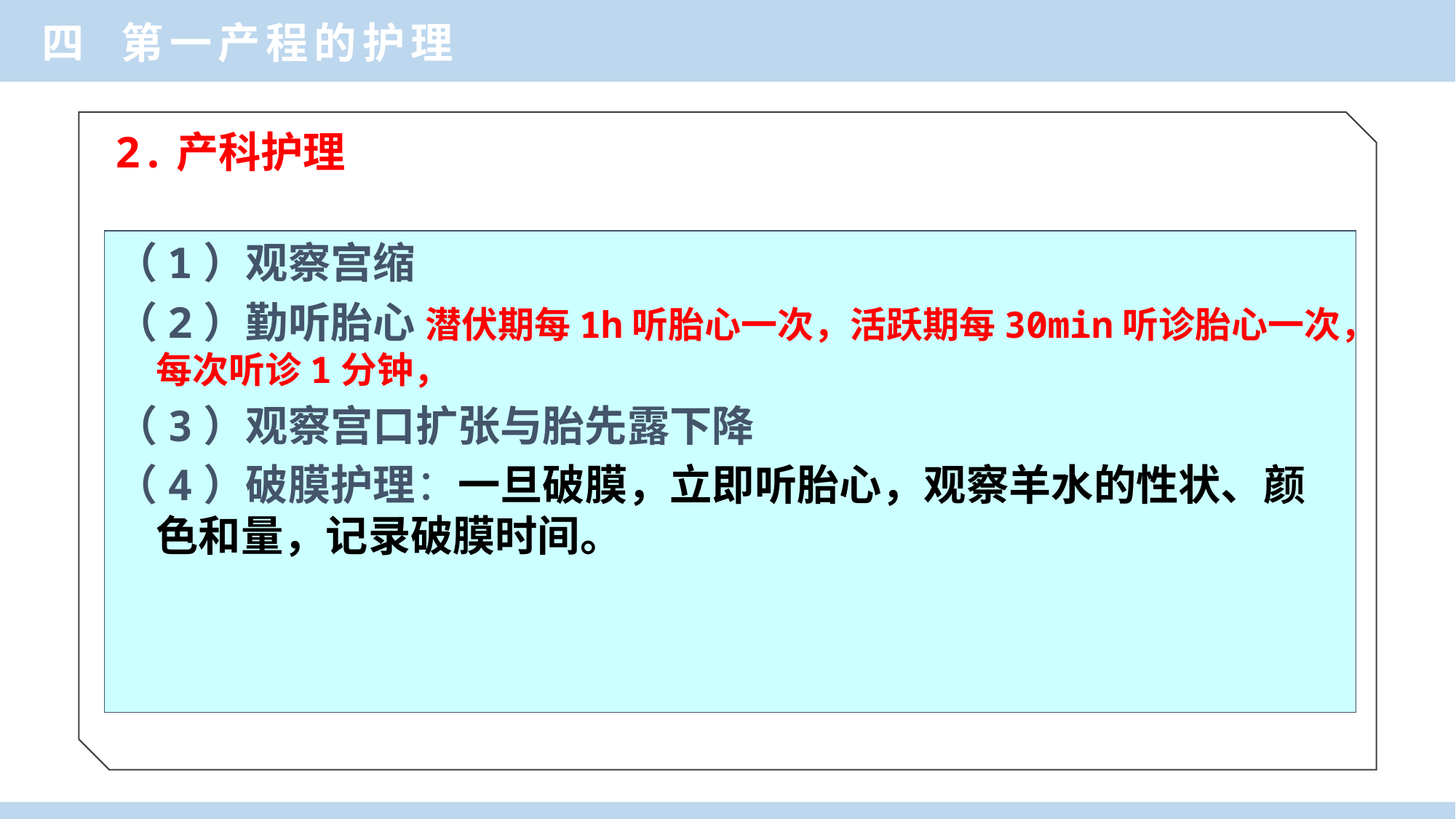

四  第一产程的护理

2.产科护理
（1）观察宫缩
（2）勤听胎心 潜伏期每1h听胎心一次，活跃期每30min听诊胎心一次，每次听诊1分钟，
（3）观察宫口扩张与胎先露下降
（4）破膜护理：一旦破膜，立即听胎心，观察羊水的性状、颜色和量，记录破膜时间。